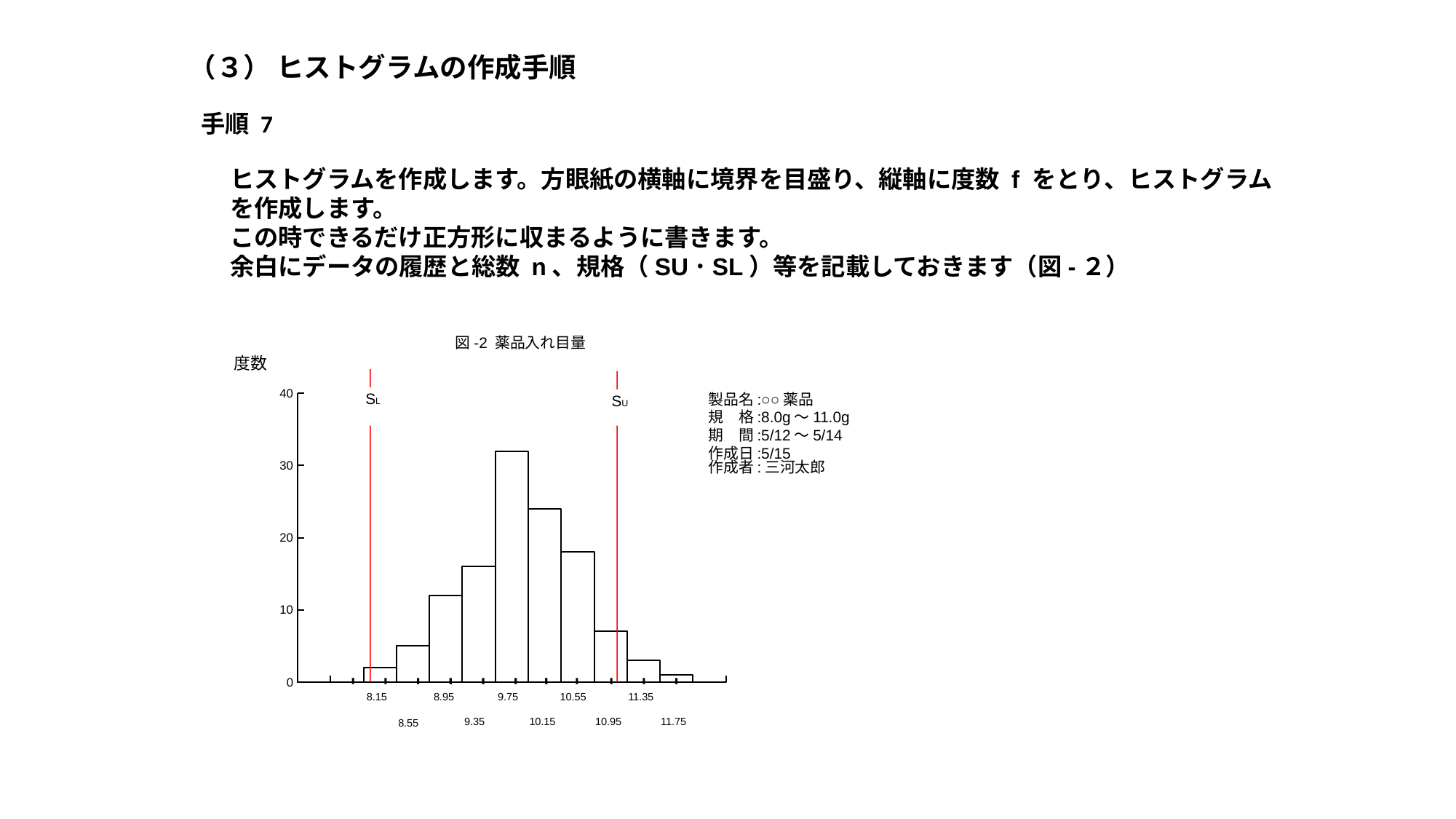

（３） ヒストグラムの作成手順
手順 7
ヒストグラムを作成します。方眼紙の横軸に境界を目盛り、縦軸に度数 f をとり、ヒストグラムを作成します。
この時できるだけ正方形に収まるように書きます。
余白にデータの履歴と総数 n、規格（SU･SL）等を記載しておきます（図-２）

### Chart

| Category |  |
|---|---|
図-2 薬品入れ目量

SL
製品名:○○薬品
規　格:8.0g～11.0g
期　間:5/12～5/14
作成日:5/15
作成者:三河太郎
SU

8.15
8.95
9.75
10.55
11.35
9.35
10.15
10.95
11.75
8.55